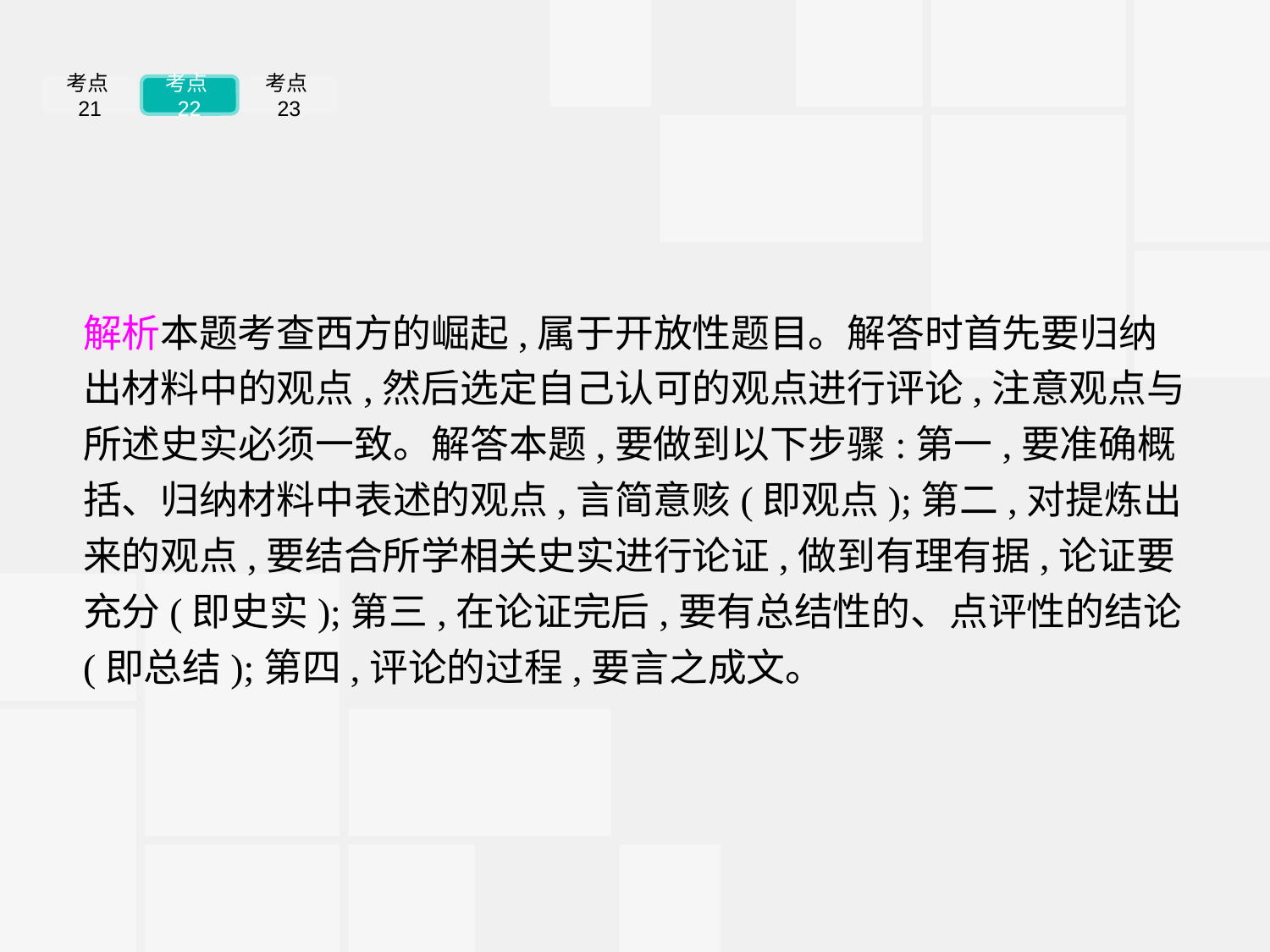

考点21
考点22
考点23
解析本题考查西方的崛起,属于开放性题目。解答时首先要归纳出材料中的观点,然后选定自己认可的观点进行评论,注意观点与所述史实必须一致。解答本题,要做到以下步骤:第一,要准确概括、归纳材料中表述的观点,言简意赅(即观点);第二,对提炼出来的观点,要结合所学相关史实进行论证,做到有理有据,论证要充分(即史实);第三,在论证完后,要有总结性的、点评性的结论(即总结);第四,评论的过程,要言之成文。